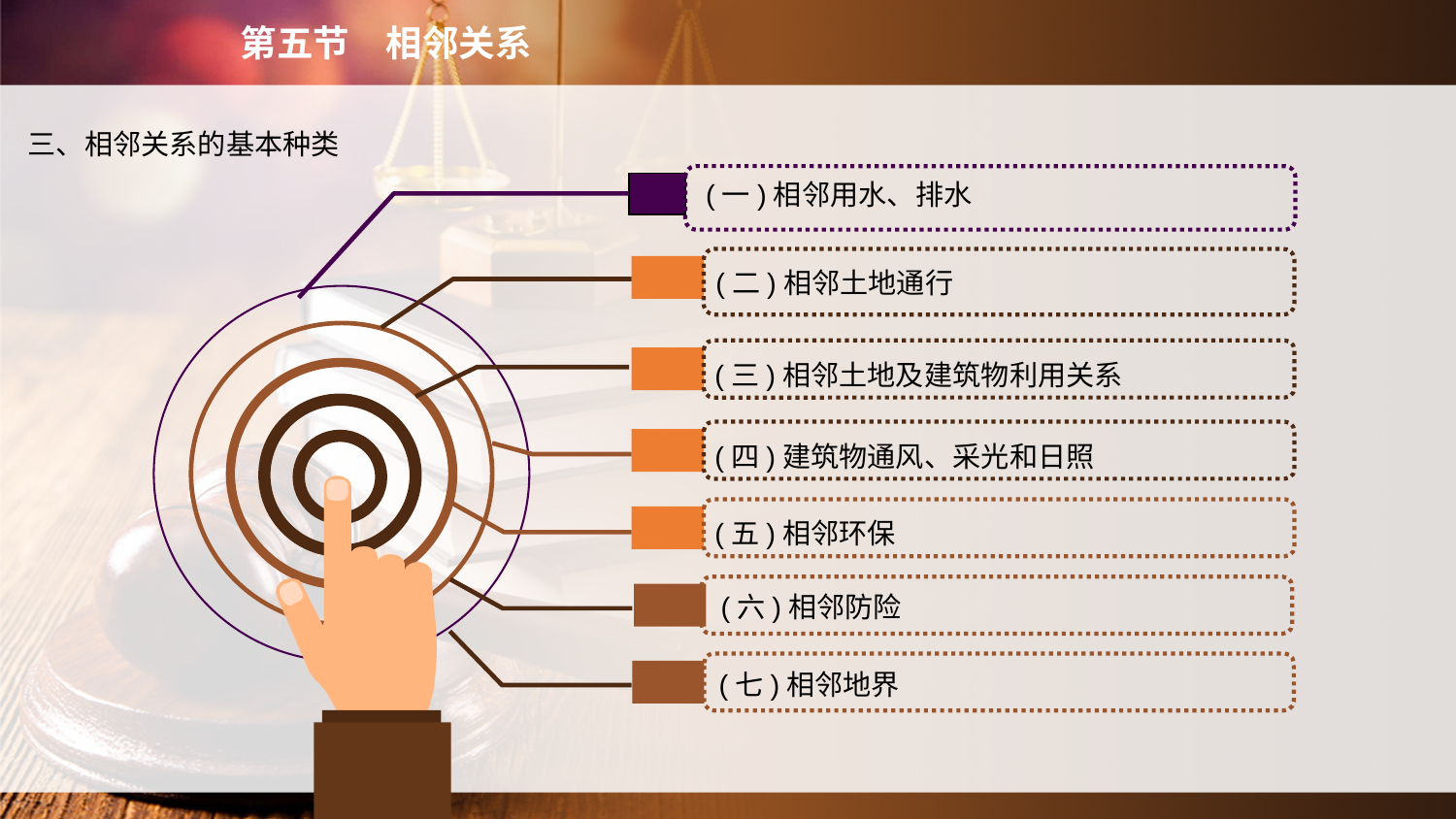

第五节　相邻关系
三、相邻关系的基本种类

(一)相邻用水、排水

(二)相邻土地通行

(三)相邻土地及建筑物利用关系

(四)建筑物通风、采光和日照

(五)相邻环保

(六)相邻防险

(七)相邻地界